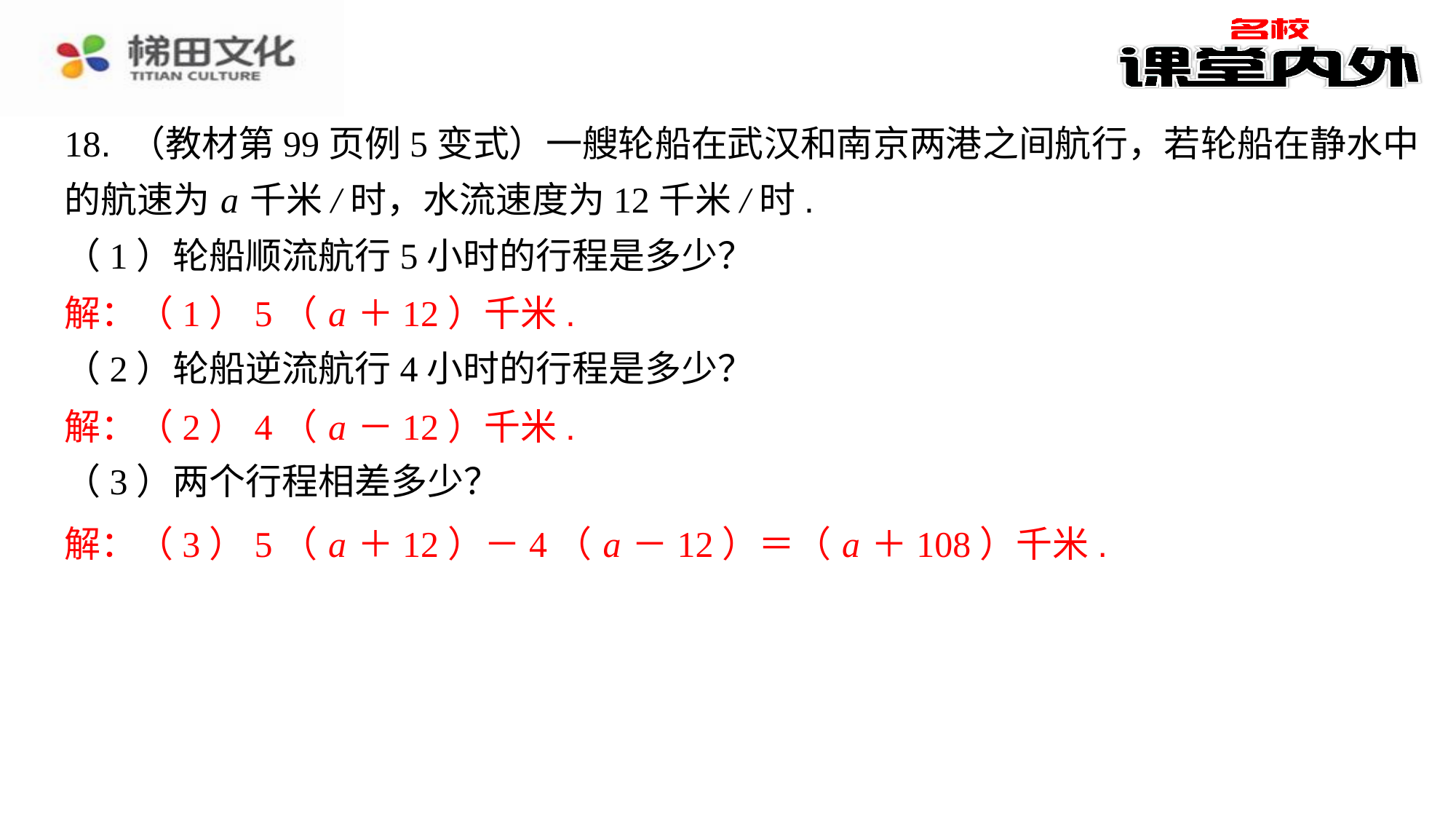

18. （教材第99页例5变式）一艘轮船在武汉和南京两港之间航行，若轮船在静水中
的航速为 a 千米/时，水流速度为12千米/时.
（1）轮船顺流航行5小时的行程是多少？
解：（1）5（ a ＋12）千米.
（2）轮船逆流航行4小时的行程是多少？
解：（2）4（ a －12）千米.
（3）两个行程相差多少？
解：（1）5（ a ＋12）千米.
解：（2）4（ a －12）千米.
解：（3）5（ a ＋12）－4（ a －12）＝（ a ＋108）千米.